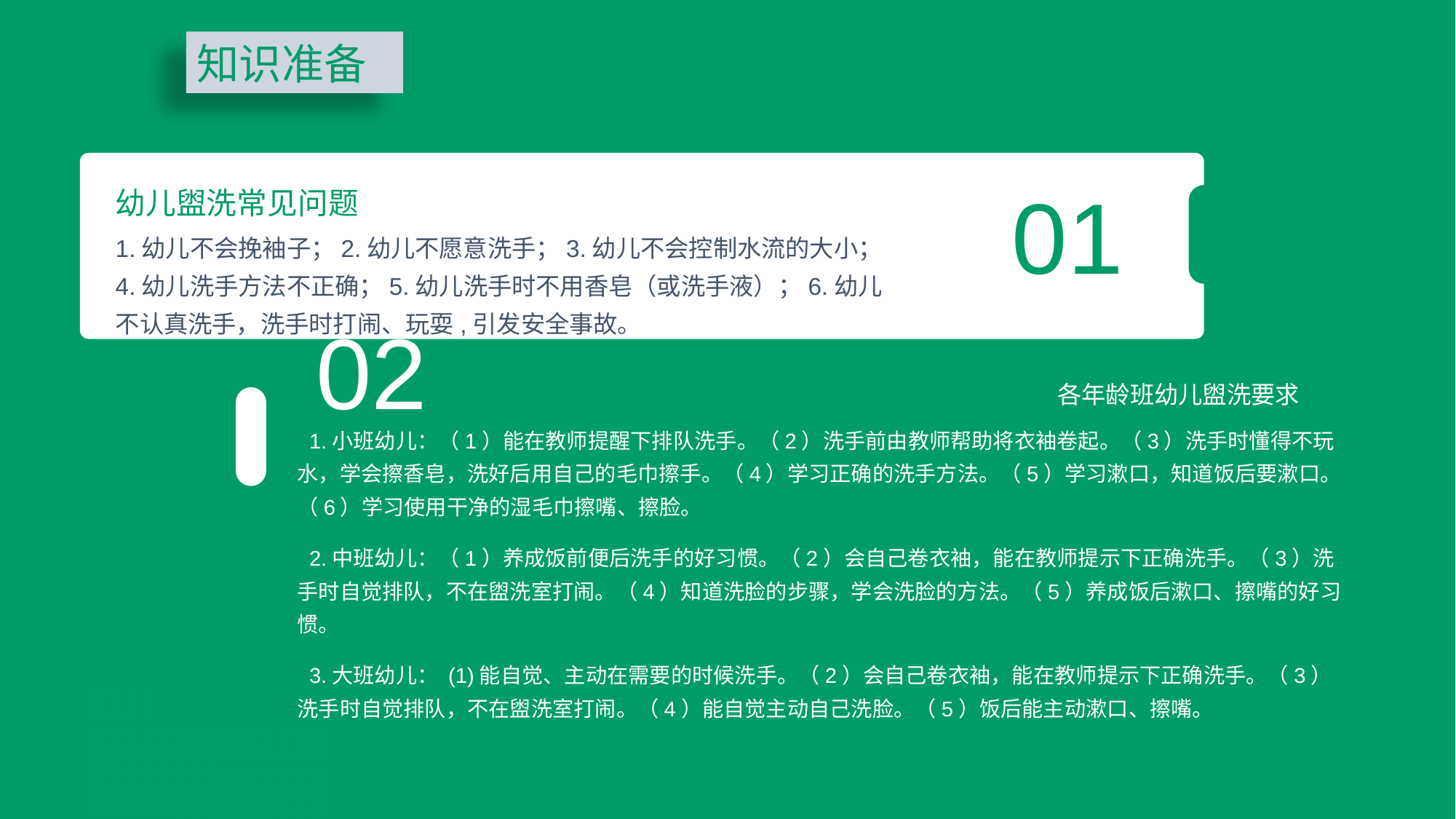

知识准备

01
幼儿盥洗常见问题

1.幼儿不会挽袖子；2.幼儿不愿意洗手；3.幼儿不会控制水流的大小；4.幼儿洗手方法不正确；5.幼儿洗手时不用香皂（或洗手液）；6.幼儿不认真洗手，洗手时打闹、玩耍,引发安全事故。
02

各年龄班幼儿盥洗要求

  1.小班幼儿：（1）能在教师提醒下排队洗手。（2）洗手前由教师帮助将衣袖卷起。（3）洗手时懂得不玩水，学会擦香皂，洗好后用自己的毛巾擦手。（4）学习正确的洗手方法。（5）学习漱口，知道饭后要漱口。（6）学习使用干净的湿毛巾擦嘴、擦脸。
  2.中班幼儿：（1）养成饭前便后洗手的好习惯。（2）会自己卷衣袖，能在教师提示下正确洗手。（3）洗手时自觉排队，不在盥洗室打闹。（4）知道洗脸的步骤，学会洗脸的方法。（5）养成饭后漱口、擦嘴的好习惯。
  3.大班幼儿： (1)能自觉、主动在需要的时候洗手。（2）会自己卷衣袖，能在教师提示下正确洗手。（3）洗手时自觉排队，不在盥洗室打闹。（4）能自觉主动自己洗脸。（5）饭后能主动漱口、擦嘴。